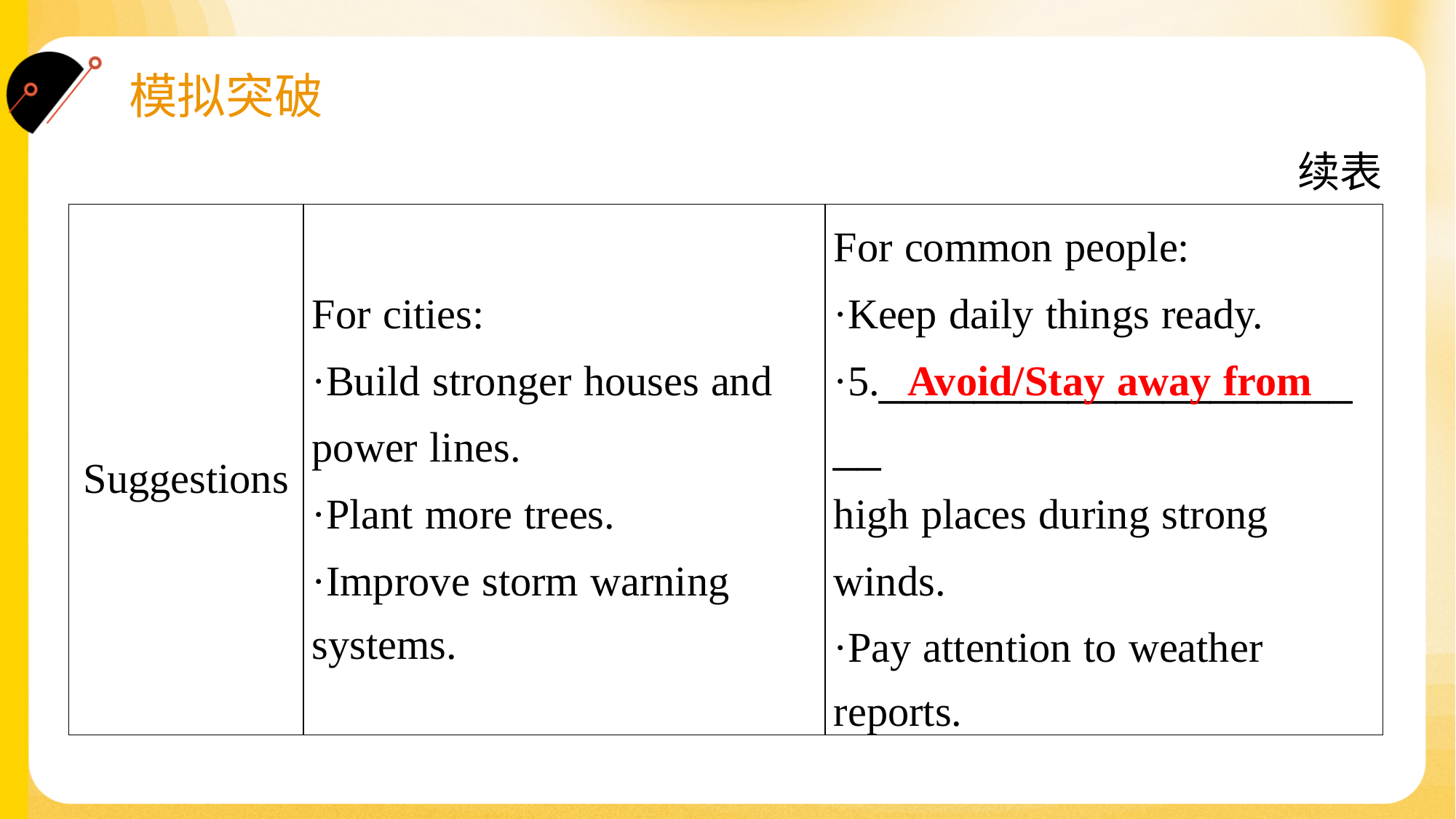

续表
| Suggestions | For cities: ·Build stronger houses and power lines. ·Plant more trees. ·Improve storm warning systems. | For common people: ·Keep daily things ready. ·5.\_\_\_\_\_\_\_\_\_\_\_\_\_\_\_\_\_\_\_\_\_\_ high places during strong winds. ·Pay attention to weather reports. |
| --- | --- | --- |
Avoid/Stay away from